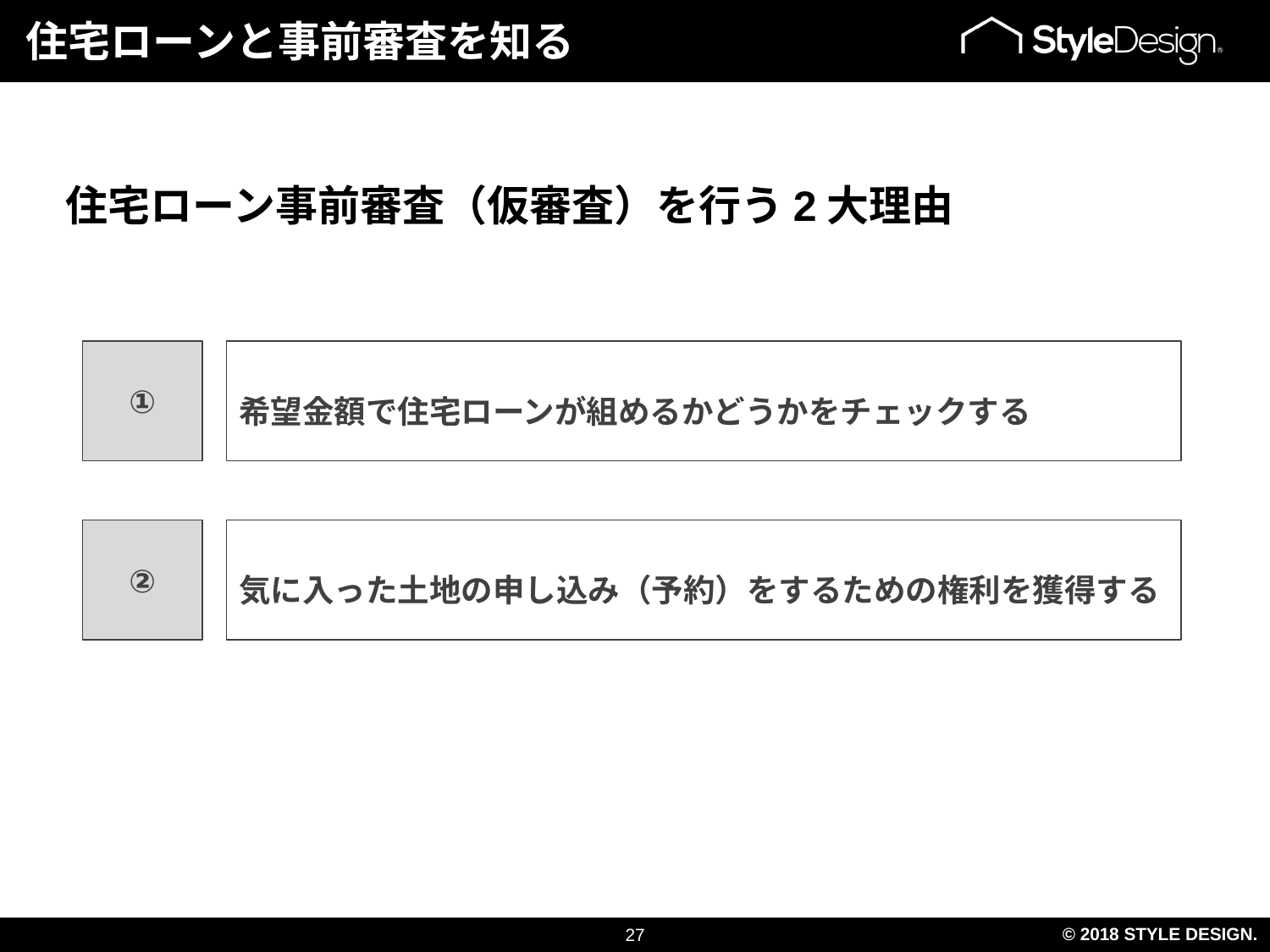

住宅ローンと事前審査を知る
住宅ローン事前審査（仮審査）を行う2大理由
①
希望金額で住宅ローンが組めるかどうかをチェックする
②
気に入った土地の申し込み（予約）をするための権利を獲得する
27